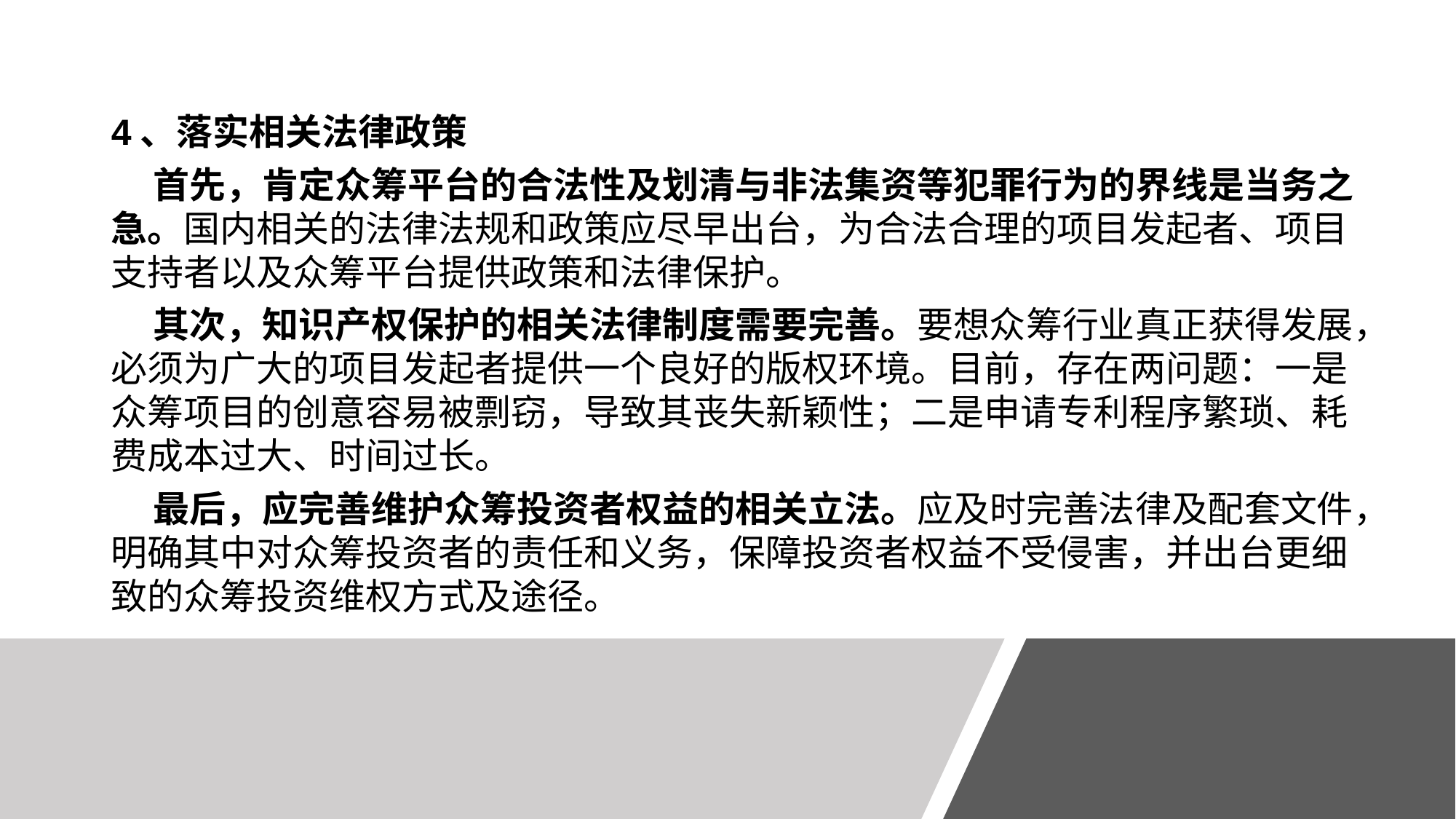

4、落实相关法律政策
    首先，肯定众筹平台的合法性及划清与非法集资等犯罪行为的界线是当务之急。国内相关的法律法规和政策应尽早出台，为合法合理的项目发起者、项目支持者以及众筹平台提供政策和法律保护。
    其次，知识产权保护的相关法律制度需要完善。要想众筹行业真正获得发展，必须为广大的项目发起者提供一个良好的版权环境。目前，存在两问题：一是众筹项目的创意容易被剽窃，导致其丧失新颖性；二是申请专利程序繁琐、耗费成本过大、时间过长。
    最后，应完善维护众筹投资者权益的相关立法。应及时完善法律及配套文件，明确其中对众筹投资者的责任和义务，保障投资者权益不受侵害，并出台更细致的众筹投资维权方式及途径。